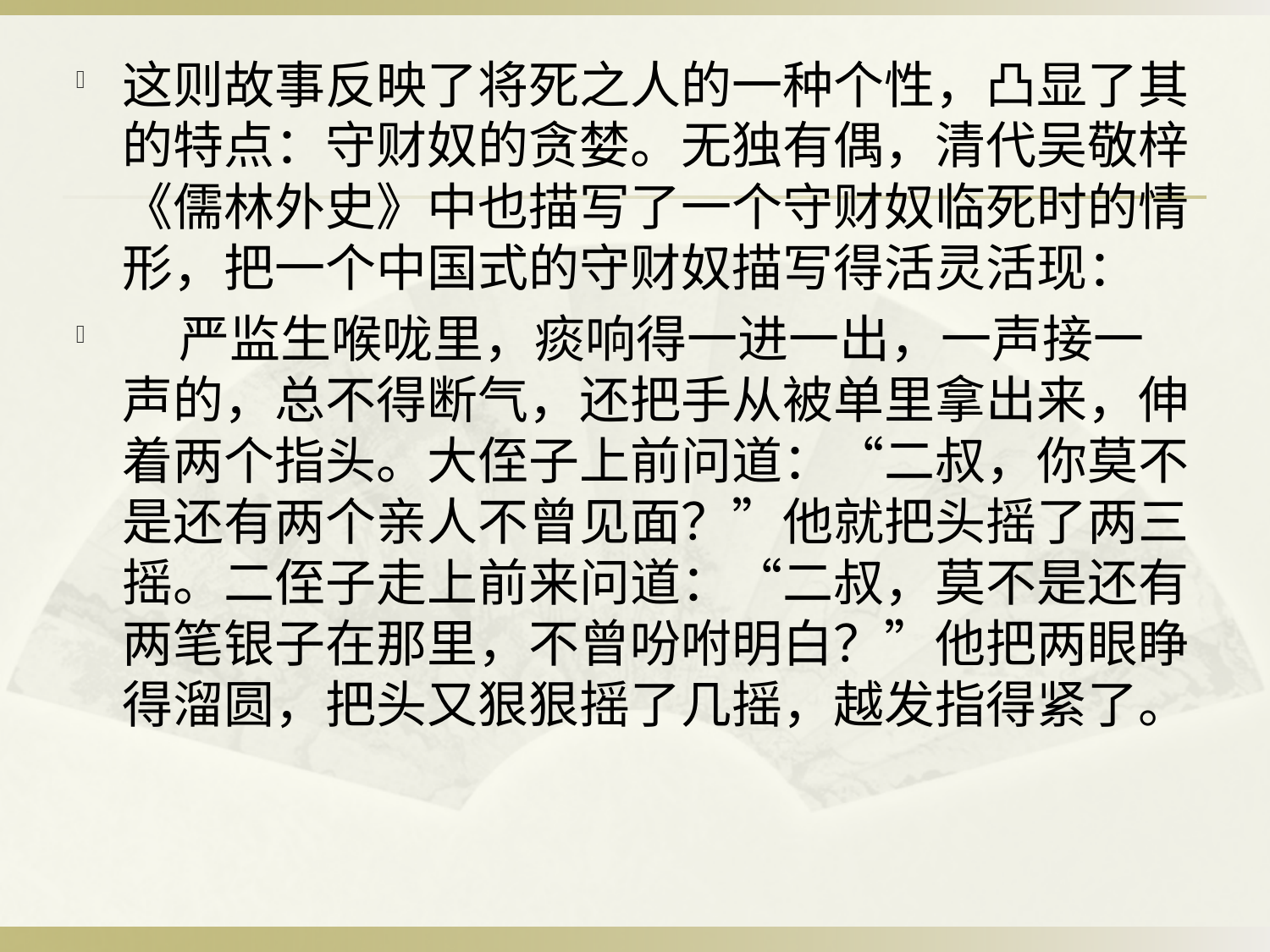

#
这则故事反映了将死之人的一种个性，凸显了其的特点：守财奴的贪婪。无独有偶，清代吴敬梓《儒林外史》中也描写了一个守财奴临死时的情形，把一个中国式的守财奴描写得活灵活现：
    严监生喉咙里，痰响得一进一出，一声接一声的，总不得断气，还把手从被单里拿出来，伸着两个指头。大侄子上前问道：“二叔，你莫不是还有两个亲人不曾见面？”他就把头摇了两三摇。二侄子走上前来问道：“二叔，莫不是还有两笔银子在那里，不曾吩咐明白？”他把两眼睁得溜圆，把头又狠狠摇了几摇，越发指得紧了。